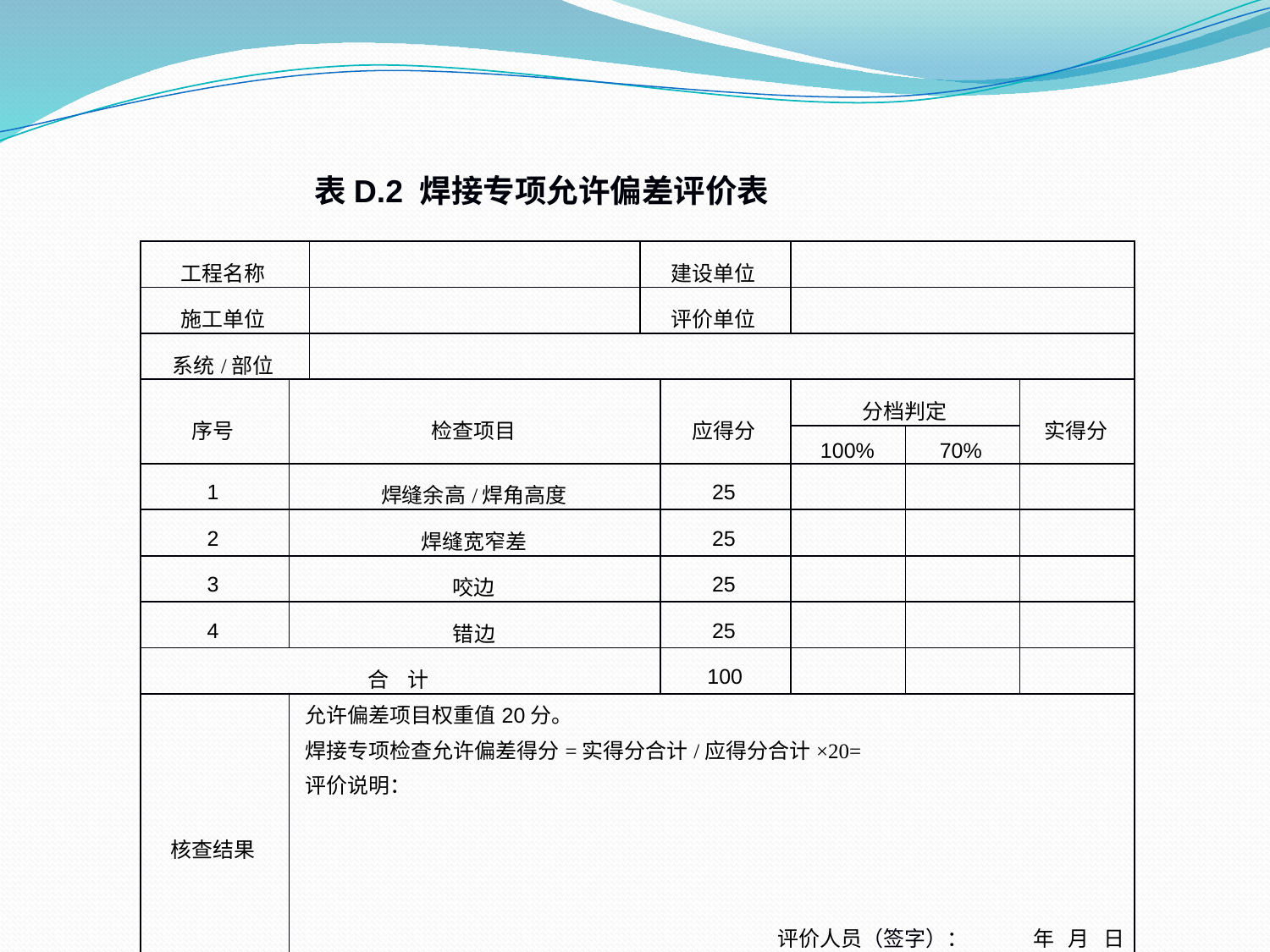

表D.2 焊接专项允许偏差评价表
| 工程名称 |  |  | 建设单位 |  |  |  |  |
| --- | --- | --- | --- | --- | --- | --- | --- |
| 施工单位 |  |  | 评价单位 |  |  |  |  |
| 系统/部位 |  |  |  |  |  |  |  |
| 序号 | 检查项目 |  |  | 应得分 | 分档判定 |  | 实得分 |
|  |  |  |  |  | 100% | 70% |  |
| 1 | 焊缝余高/焊角高度 |  |  | 25 |  |  |  |
| 2 | 焊缝宽窄差 |  |  | 25 |  |  |  |
| 3 | 咬边 |  |  | 25 |  |  |  |
| 4 | 错边 |  |  | 25 |  |  |  |
| 合 计 |  |  |  | 100 |  |  |  |
| 核查结果 | 允许偏差项目权重值20分。 焊接专项检查允许偏差得分=实得分合计/应得分合计×20= 评价说明：         评价人员（签字）： 年 月 日 |  |  |  |  |  |  |